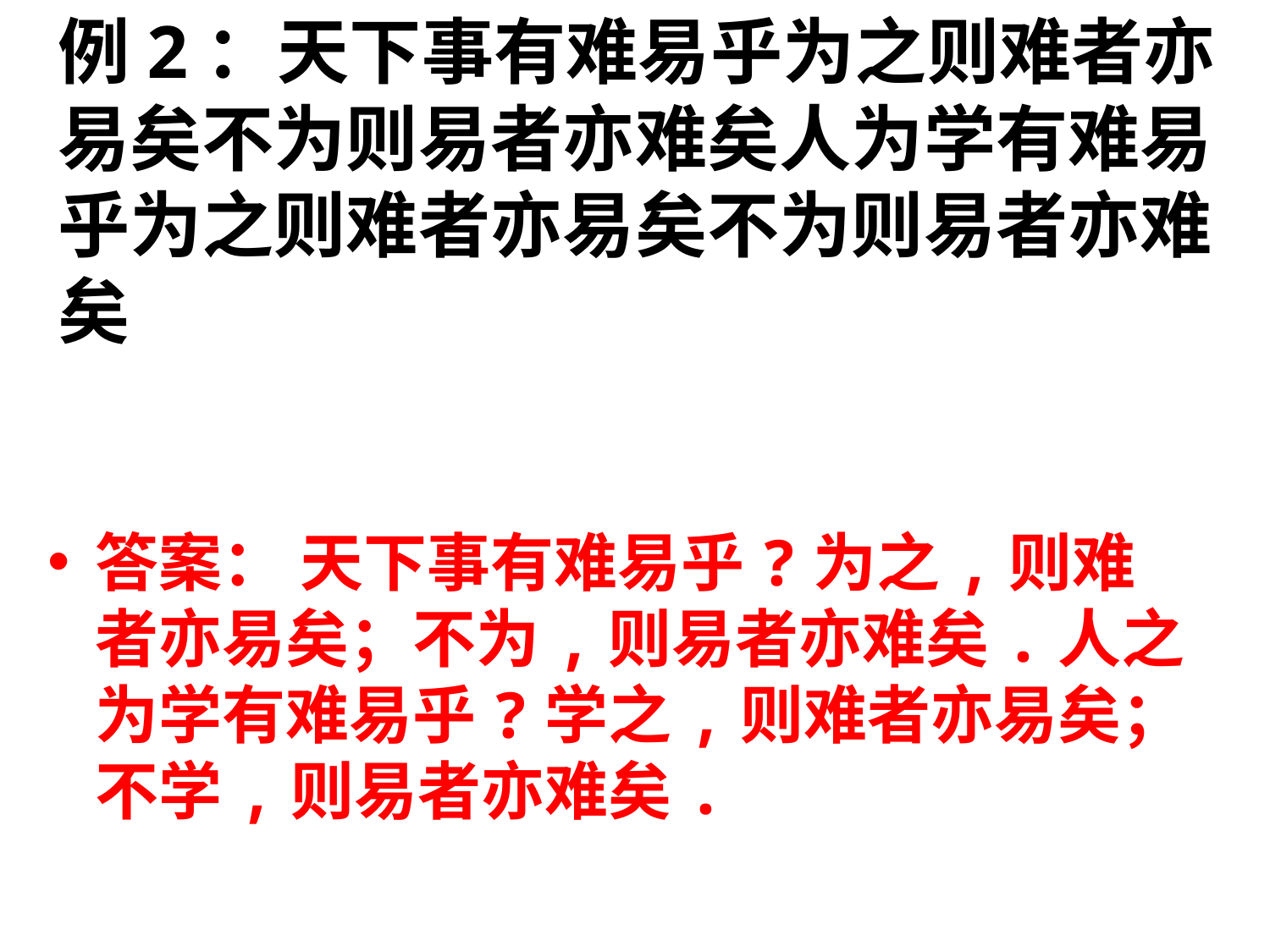

# 例2：天下事有难易乎为之则难者亦易矣不为则易者亦难矣人为学有难易乎为之则难者亦易矣不为则易者亦难矣
答案： 天下事有难易乎?为之,则难者亦易矣；不为,则易者亦难矣.人之为学有难易乎?学之,则难者亦易矣；不学,则易者亦难矣.